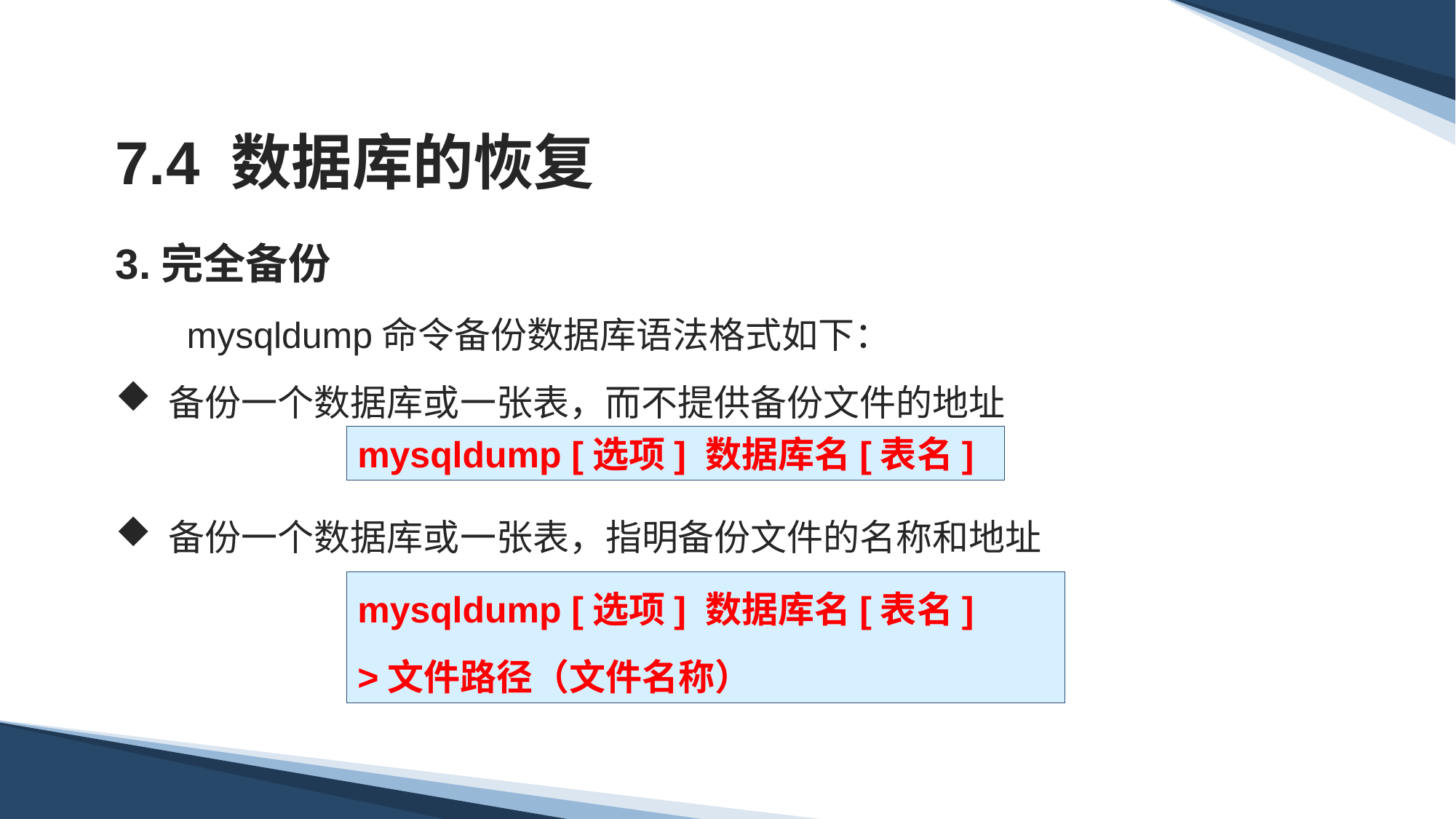

# 7.4 数据库的恢复
3.完全备份
       mysqldump命令备份数据库语法格式如下：
 备份一个数据库或一张表，而不提供备份文件的地址

 备份一个数据库或一张表，指明备份文件的名称和地址

mysqldump [选项] 数据库名[表名]
mysqldump [选项] 数据库名[表名]
>文件路径（文件名称）